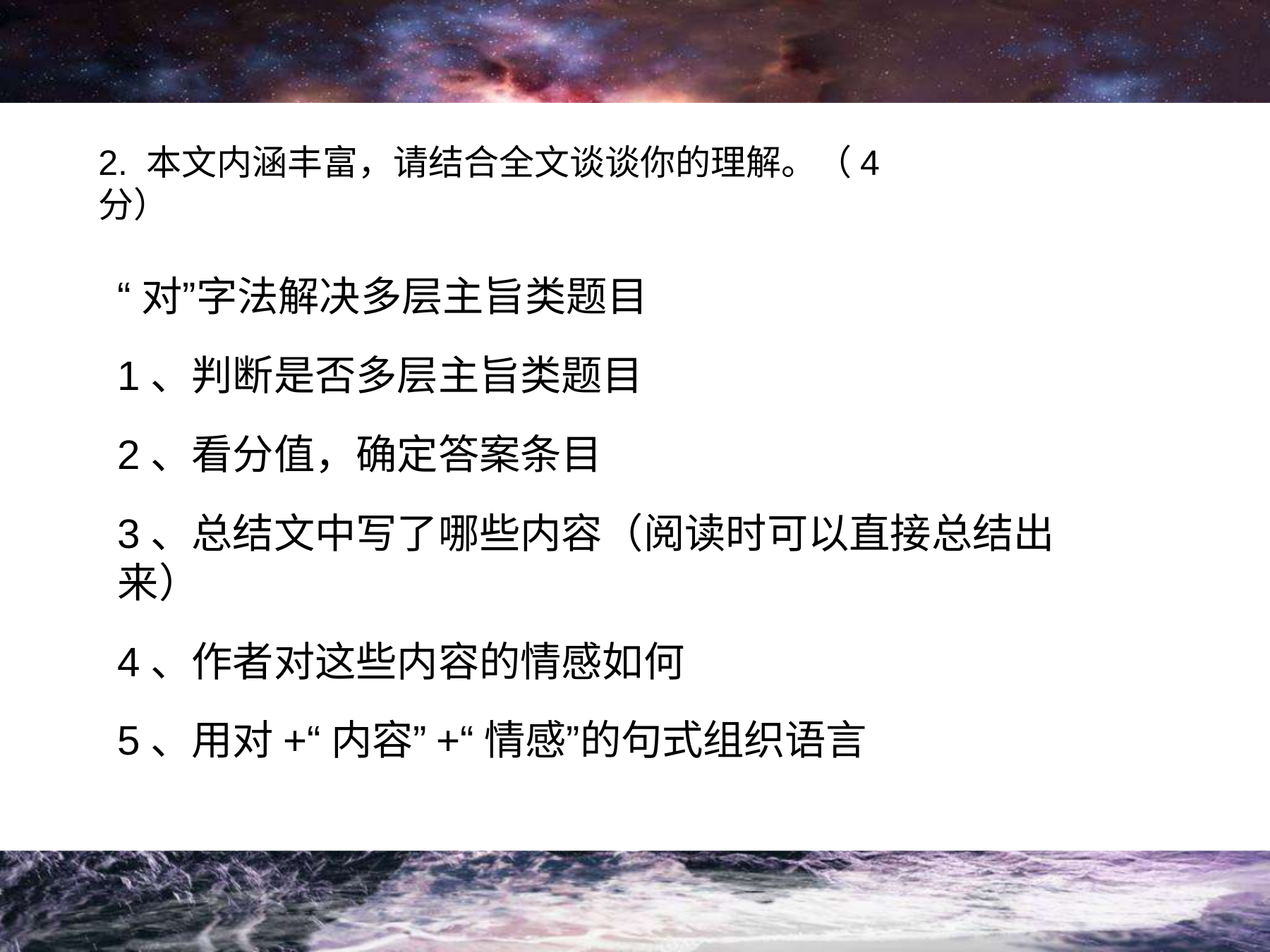

# 2. 本文内涵丰富，请结合全文谈谈你的理解。（4分）
“对”字法解决多层主旨类题目
1、判断是否多层主旨类题目
2、看分值，确定答案条目
3、总结文中写了哪些内容（阅读时可以直接总结出来）
4、作者对这些内容的情感如何
5、用对+“内容”+“情感”的句式组织语言